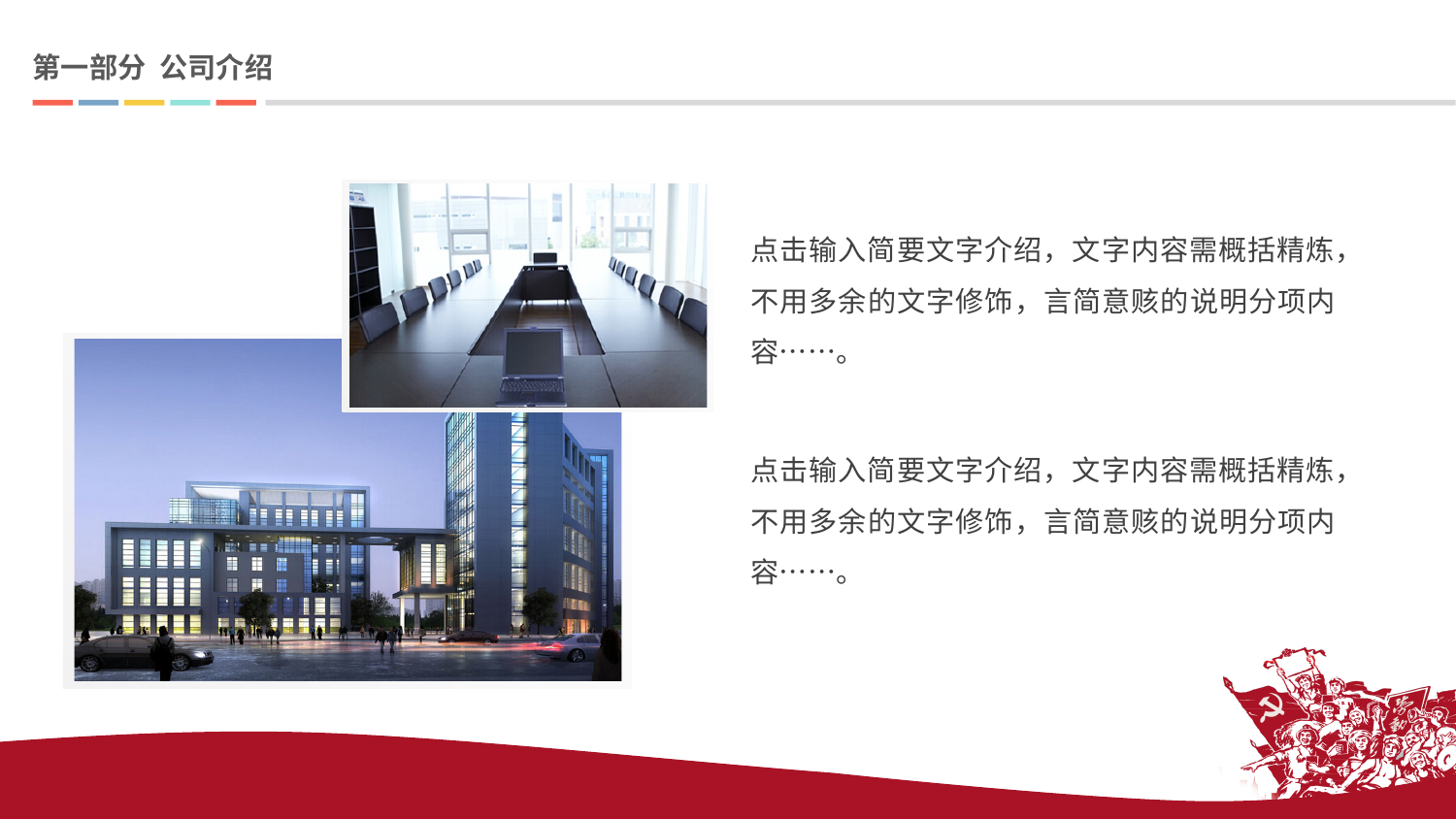

# 第一部分  公司介绍

点击输入简要文字介绍，文字内容需概括精炼，不用多余的文字修饰，言简意赅的说明分项内容……。

点击输入简要文字介绍，文字内容需概括精炼，不用多余的文字修饰，言简意赅的说明分项内容……。